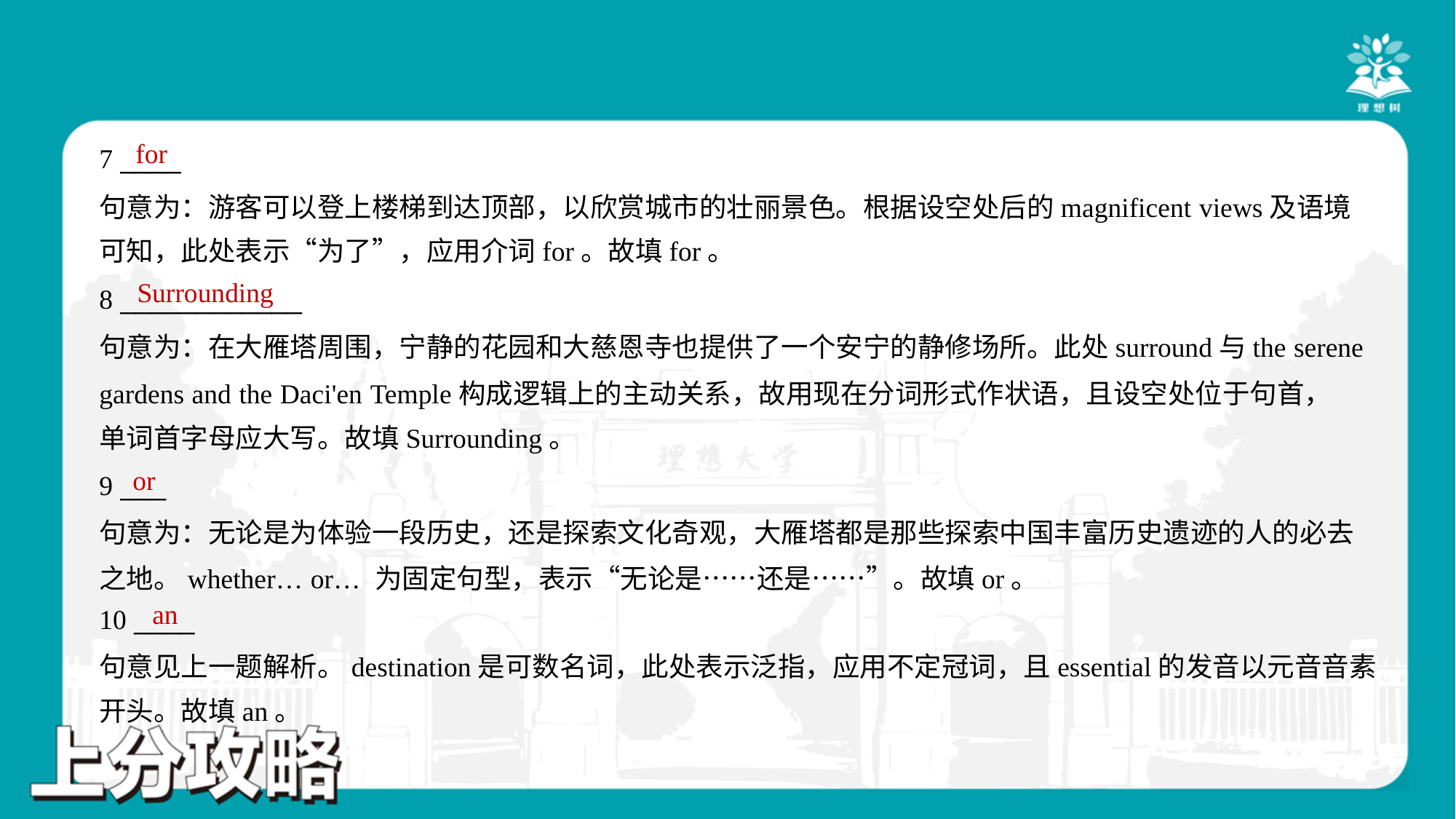

for
7 ____
句意为：游客可以登上楼梯到达顶部，以欣赏城市的壮丽景色。根据设空处后的magnificent views及语境
可知，此处表示“为了”，应用介词for。故填for。
Surrounding
8 ____________
句意为：在大雁塔周围，宁静的花园和大慈恩寺也提供了一个安宁的静修场所。此处surround与the serene
gardens and the Daci'en Temple构成逻辑上的主动关系，故用现在分词形式作状语，且设空处位于句首，
单词首字母应大写。故填Surrounding。
or
9 ___
句意为：无论是为体验一段历史，还是探索文化奇观，大雁塔都是那些探索中国丰富历史遗迹的人的必去
之地。whether… or… 为固定句型，表示“无论是……还是……”。故填or。
an
10 ____
句意见上一题解析。destination是可数名词，此处表示泛指，应用不定冠词，且essential的发音以元音音素
开头。故填an。